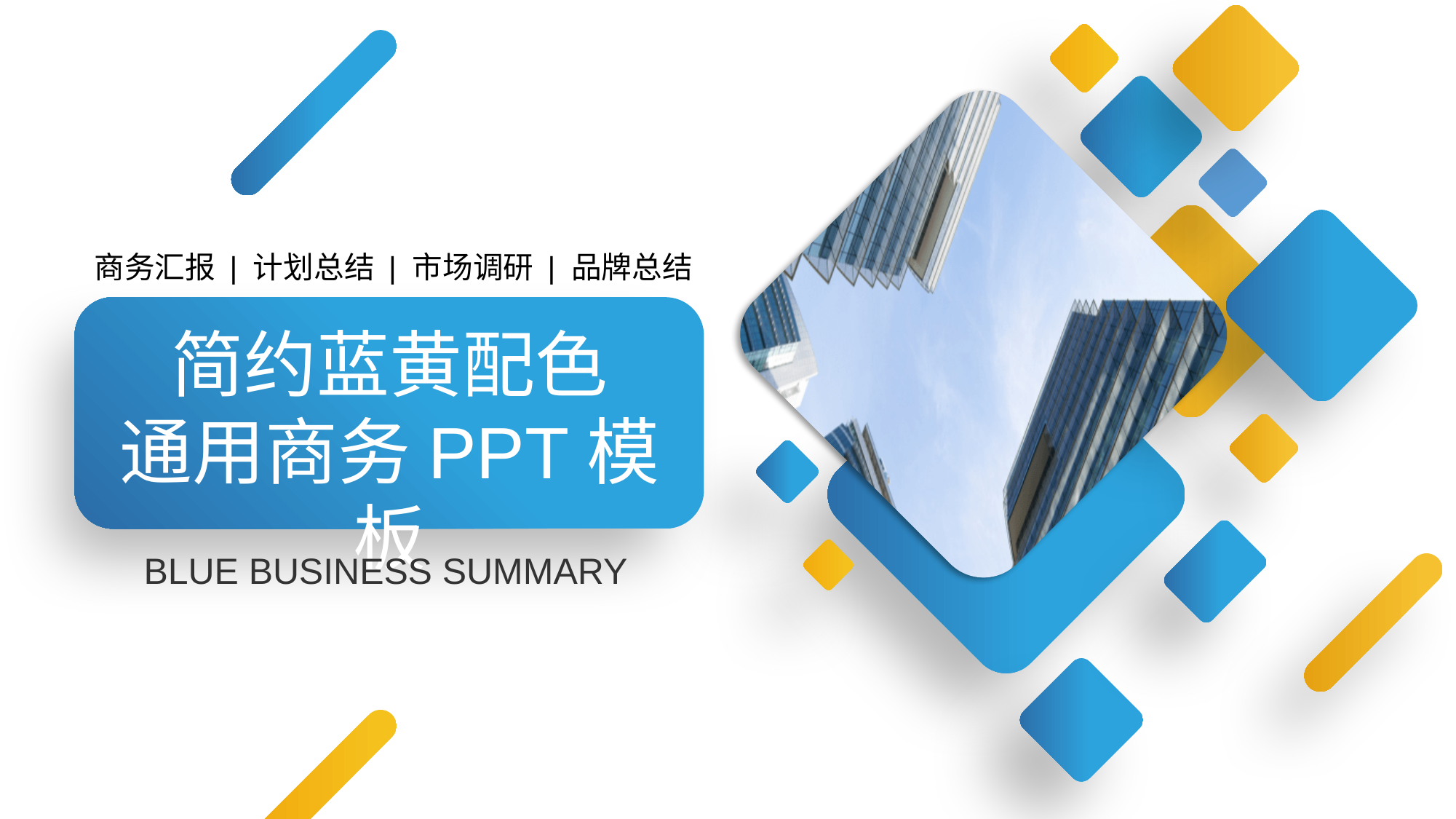

商务汇报 | 计划总结 | 市场调研 | 品牌总结

简约蓝黄配色
通用商务PPT模板

BLUE BUSINESS SUMMARY